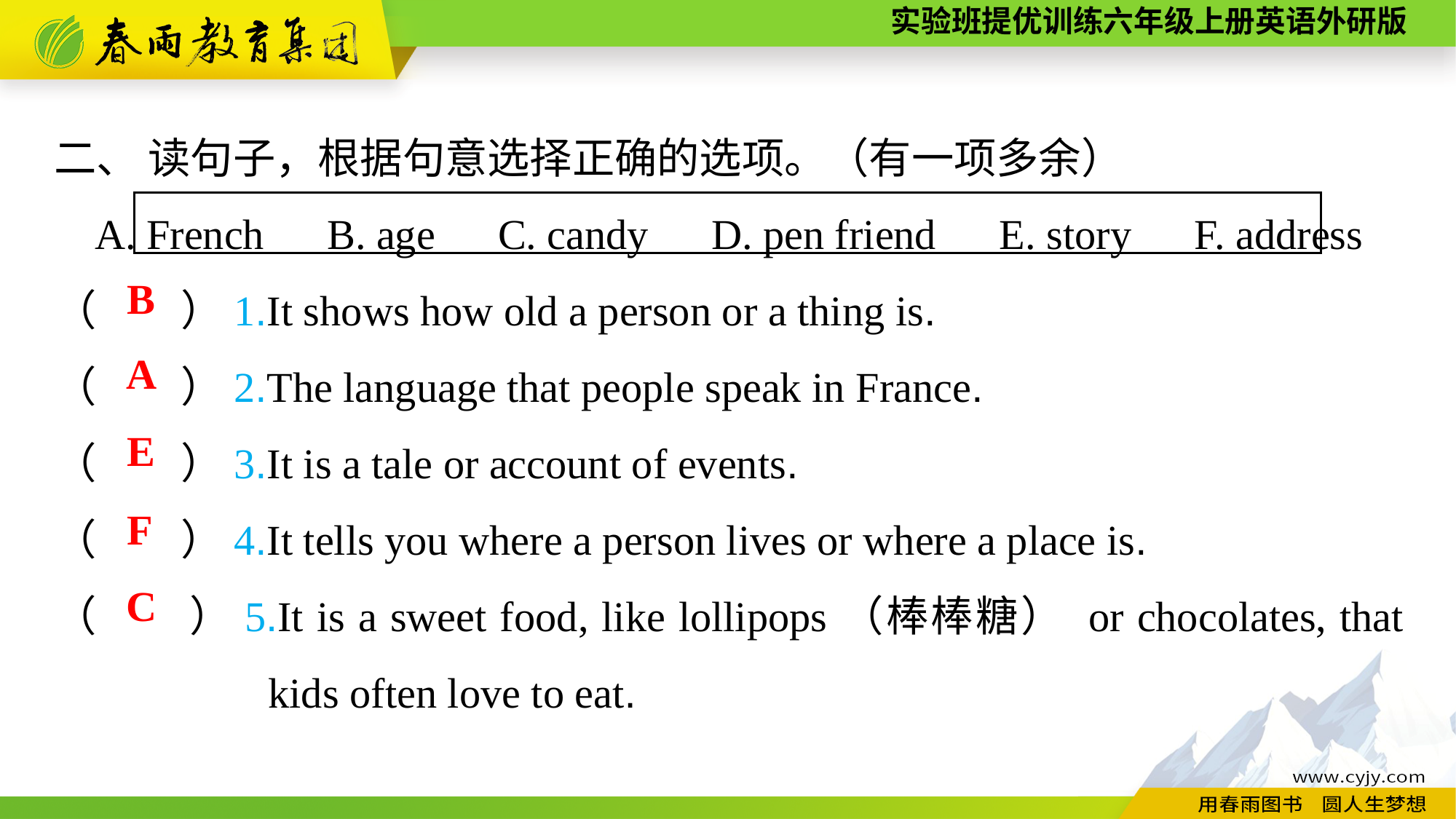

二、 读句子，根据句意选择正确的选项。（有一项多余）
A. French　B. age　C. candy　D. pen friend　E. story　F. address
（　　）1.It shows how old a person or a thing is.
（　　）2.The language that people speak in France.
（　　）3.It is a tale or account of events.
（　　）4.It tells you where a person lives or where a place is.
（　　）5.It is a sweet food, like lollipops（棒棒糖） or chocolates, that kids often love to eat.

B
A
E
F
C